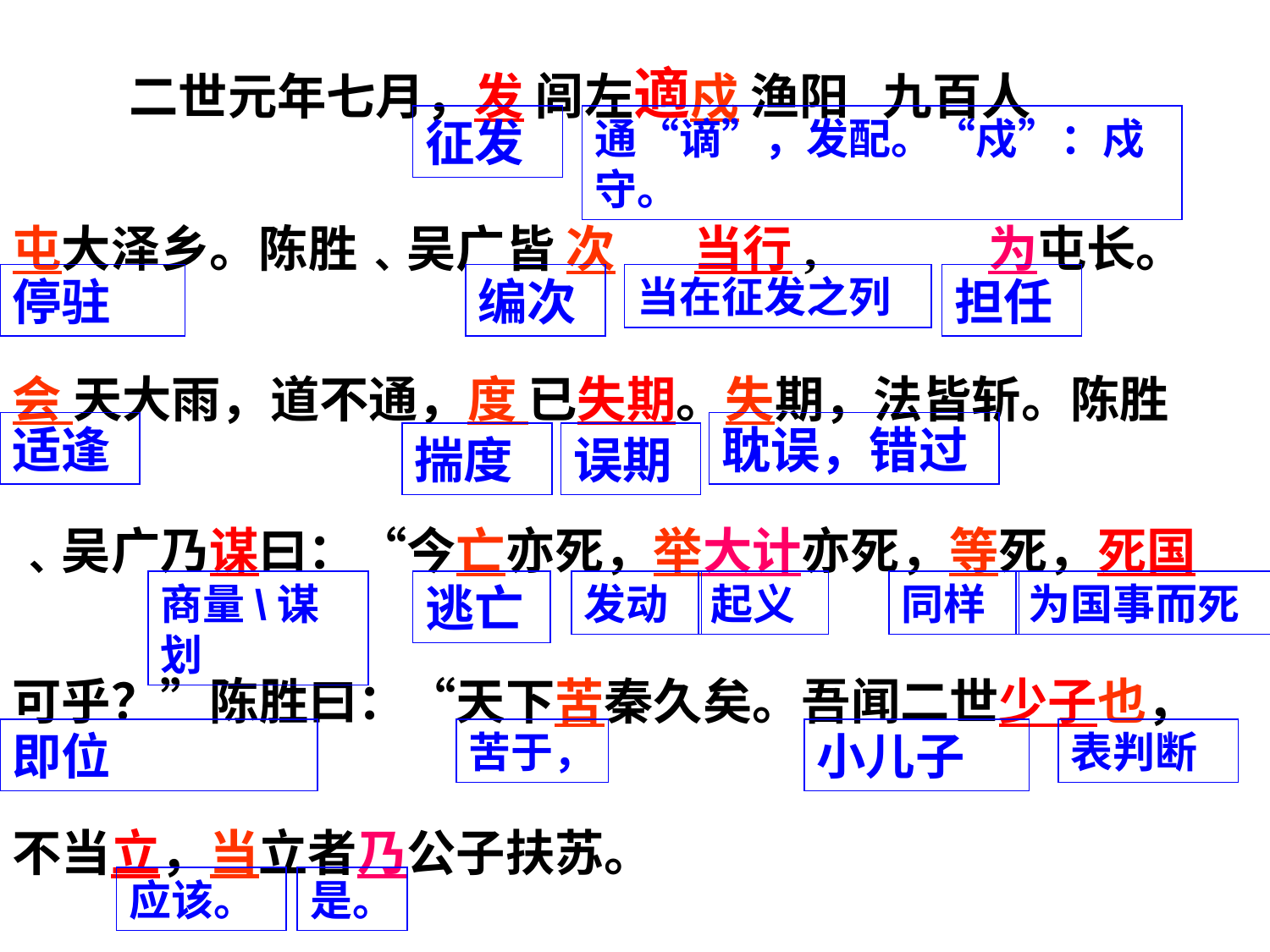

二世元年七月，发 闾左適戍 渔阳   九百人              屯大泽乡。陈胜﹑吴广皆 次       当行,             为屯长。会 天大雨，道不通，度 已失期。失期，法皆斩。陈胜﹑吴广乃谋曰：“今亡亦死，举大计亦死，等死，死国可乎？”陈胜曰：“天下苦秦久矣。吾闻二世少子也，不当立，当立者乃公子扶苏。
征发
通“谪”，发配。“戍”：戍守。
停驻
编次
当在征发之列
担任
适逢
耽误，错过
揣度
误期
商量\谋划
逃亡
发动
起义
同样
为国事而死
即位
苦于，
小儿子
表判断
应该。
是。